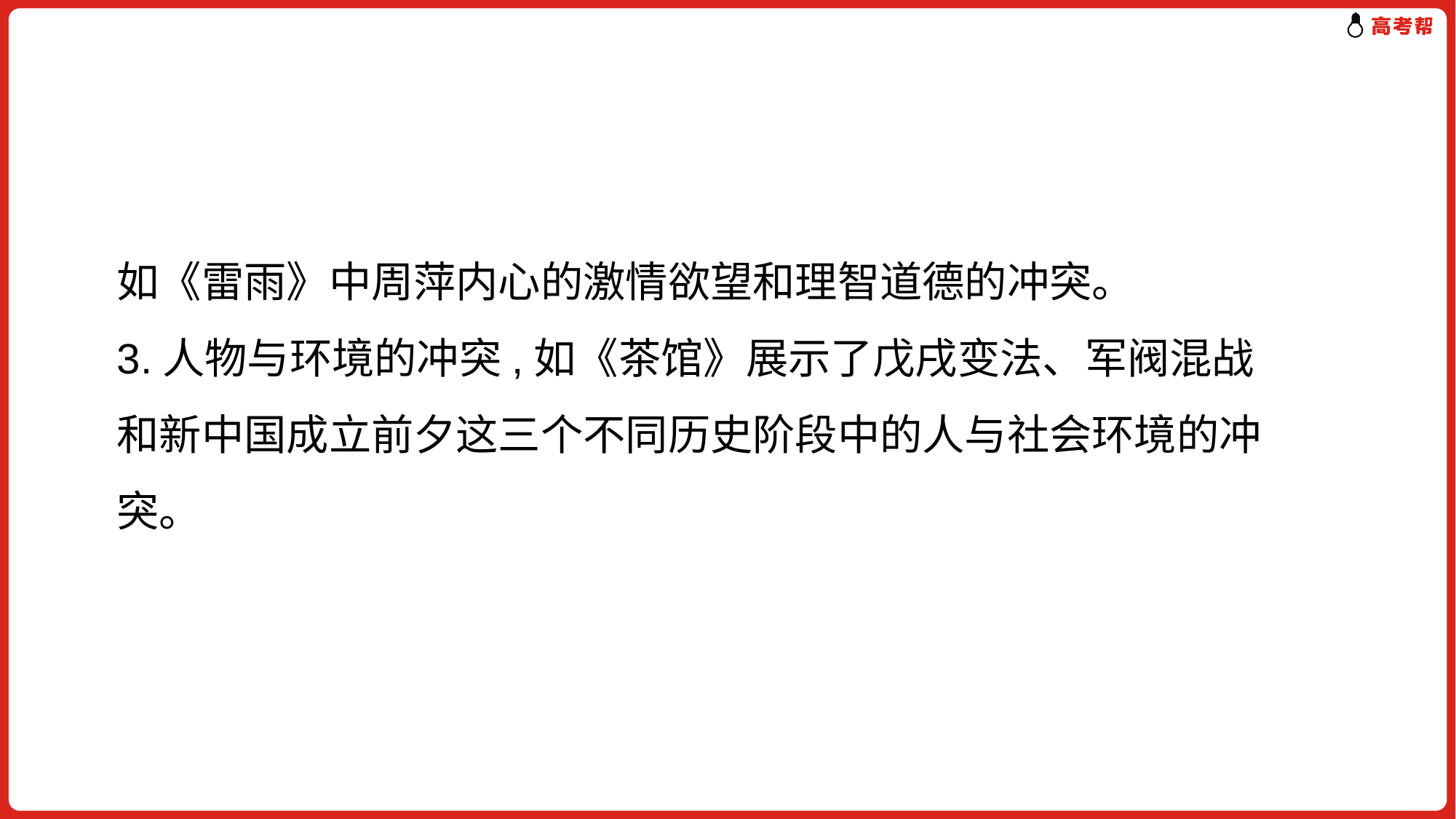

如《雷雨》中周萍内心的激情欲望和理智道德的冲突。
3.人物与环境的冲突,如《茶馆》展示了戊戌变法、军阀混战和新中国成立前夕这三个不同历史阶段中的人与社会环境的冲突。